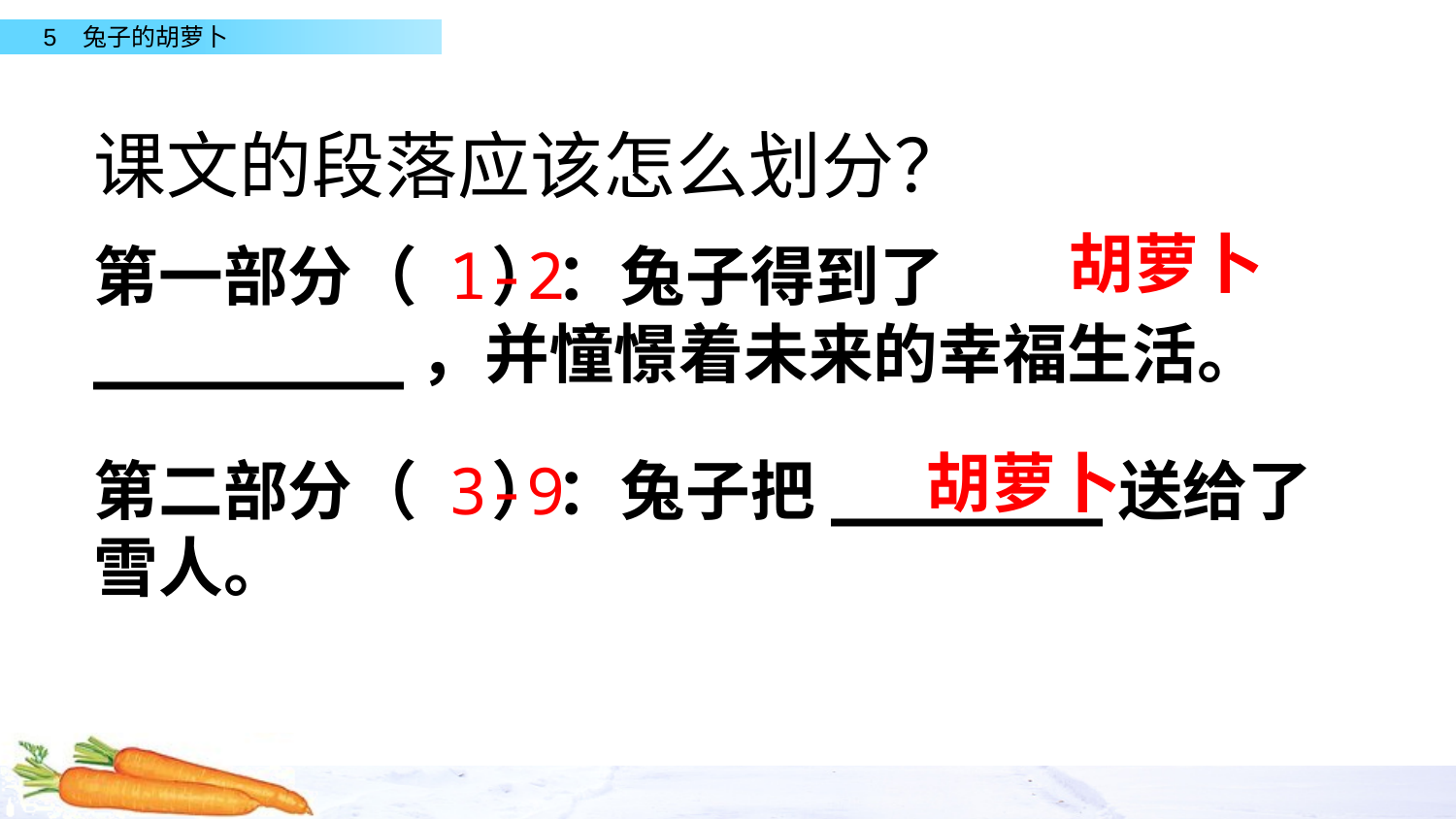

课文的段落应该怎么划分？
胡萝卜
1-2
第一部分（     ）：兔子得到了________，并憧憬着未来的幸福生活。
胡萝卜
3-9
第二部分（     ）：兔子把_______送给了雪人。